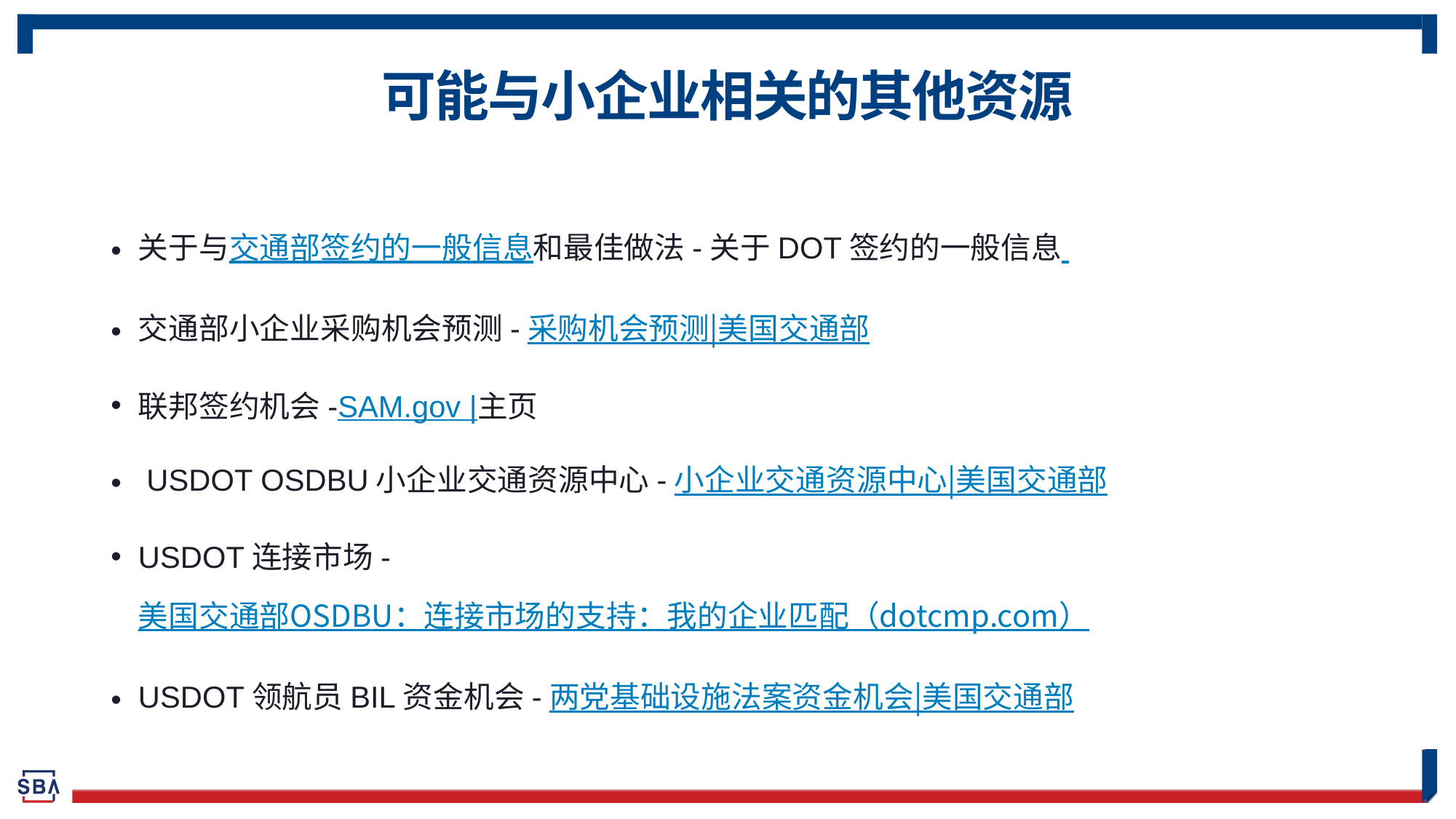

# 可能与小企业相关的其他资源
关于与交通部签约的一般信息和最佳做法-关于DOT签约的一般信息
交通部小企业采购机会预测-采购机会预测|美国交通部
联邦签约机会-SAM.gov |主页
 USDOT OSDBU小企业交通资源中心-小企业交通资源中心|美国交通部
USDOT连接市场-美国交通部OSDBU：连接市场的支持：我的企业匹配（dotcmp.com）
USDOT领航员BIL资金机会-两党基础设施法案资金机会|美国交通部